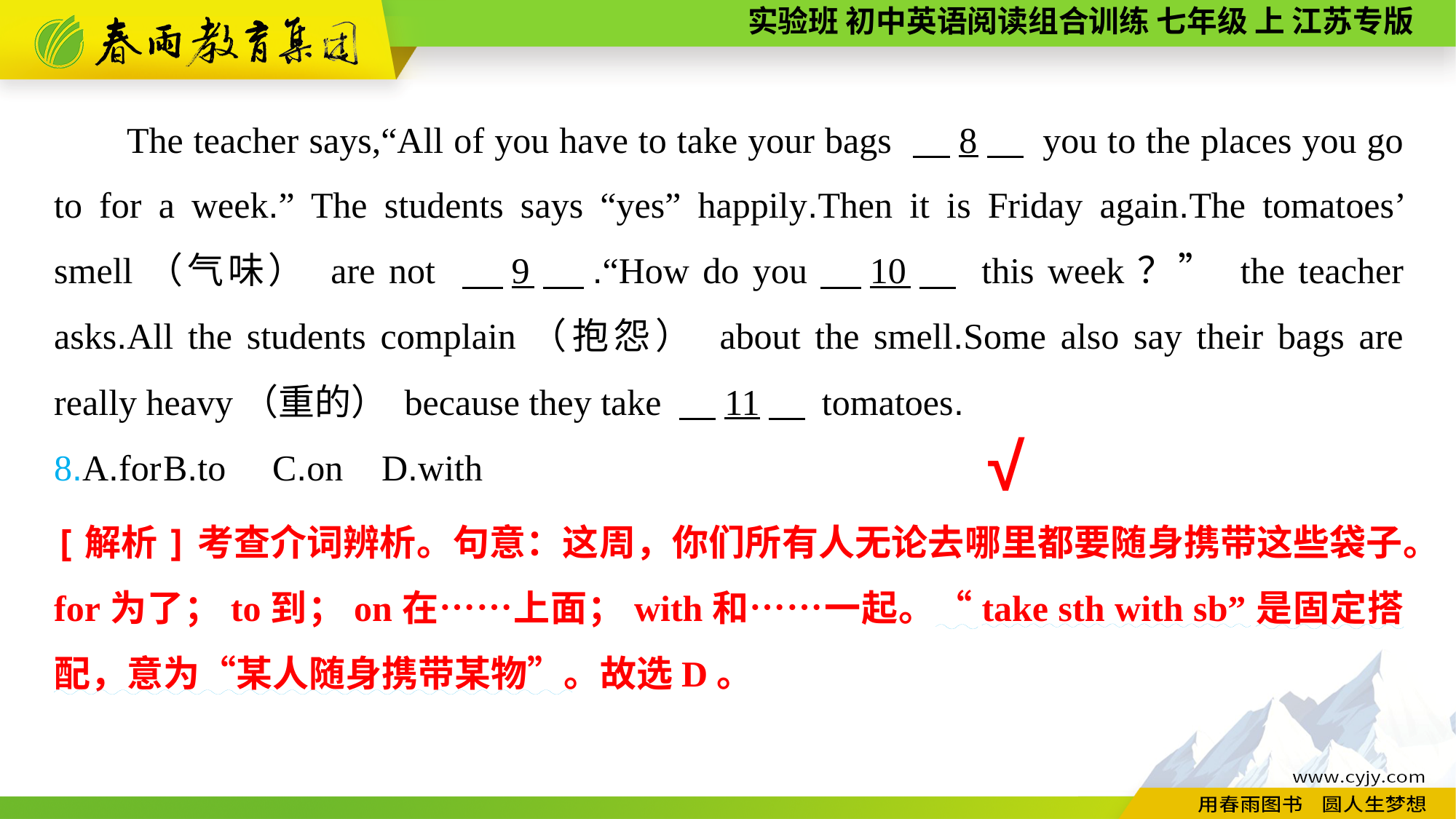

The teacher says,“All of you have to take your bags 　8　 you to the places you go to for a week.” The students says “yes” happily.Then it is Friday again.The tomatoes’ smell（气味） are not 　9　.“How do you　10　 this week？” the teacher asks.All the students complain（抱怨） about the smell.Some also say their bags are really heavy（重的） because they take 　11　 tomatoes.
8.A.for	B.to	C.on	D.with
√
[解析]考查介词辨析。句意：这周，你们所有人无论去哪里都要随身携带这些袋子。for为了；to到；on在……上面；with和……一起。“take sth with sb”是固定搭配，意为“某人随身携带某物”。故选D。